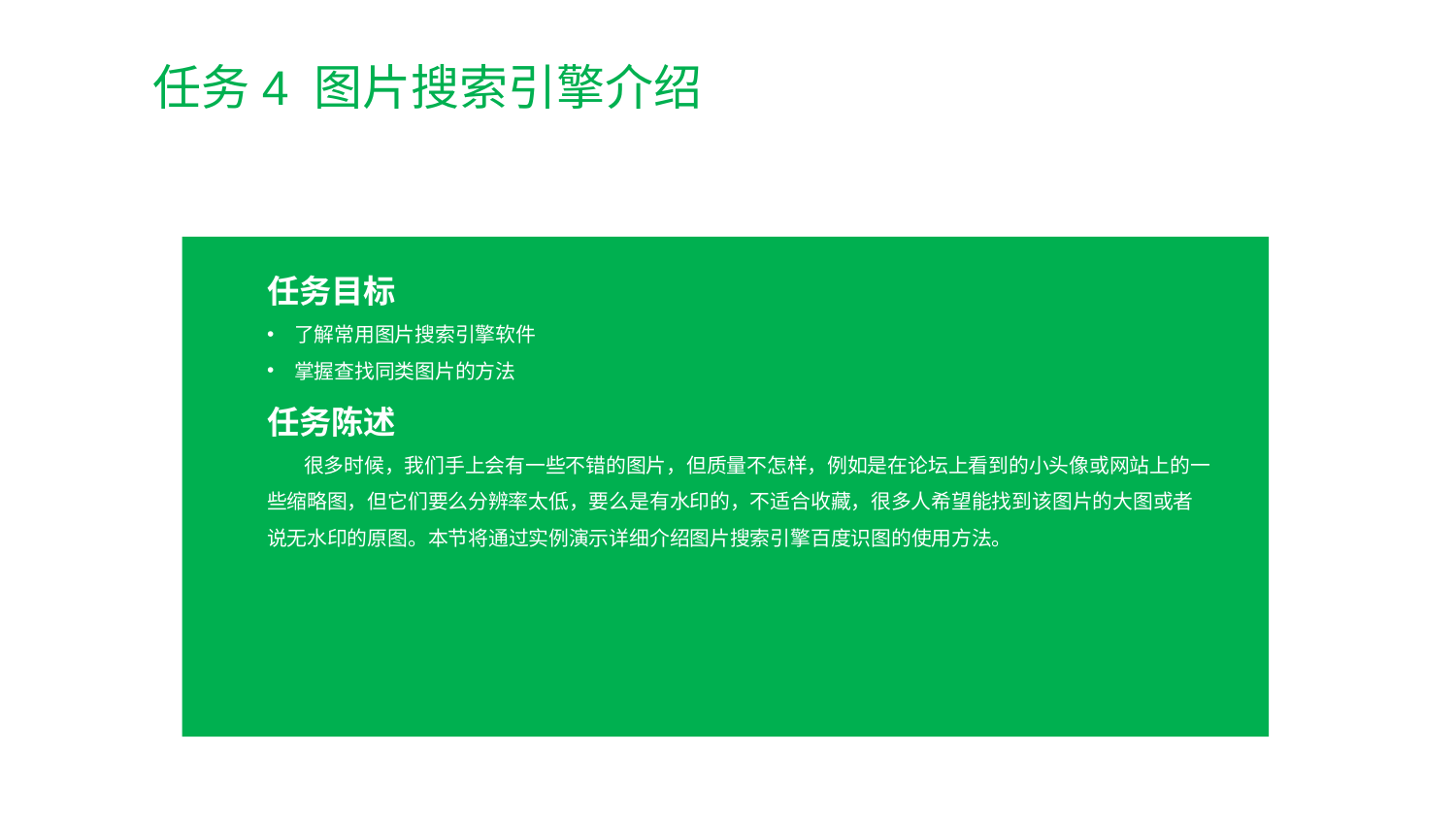

任务4 图片搜索引擎介绍

任务目标
了解常用图片搜索引擎软件
掌握查找同类图片的方法
任务陈述
       很多时候，我们手上会有一些不错的图片，但质量不怎样，例如是在论坛上看到的小头像或网站上的一些缩略图，但它们要么分辨率太低，要么是有水印的，不适合收藏，很多人希望能找到该图片的大图或者说无水印的原图。本节将通过实例演示详细介绍图片搜索引擎百度识图的使用方法。